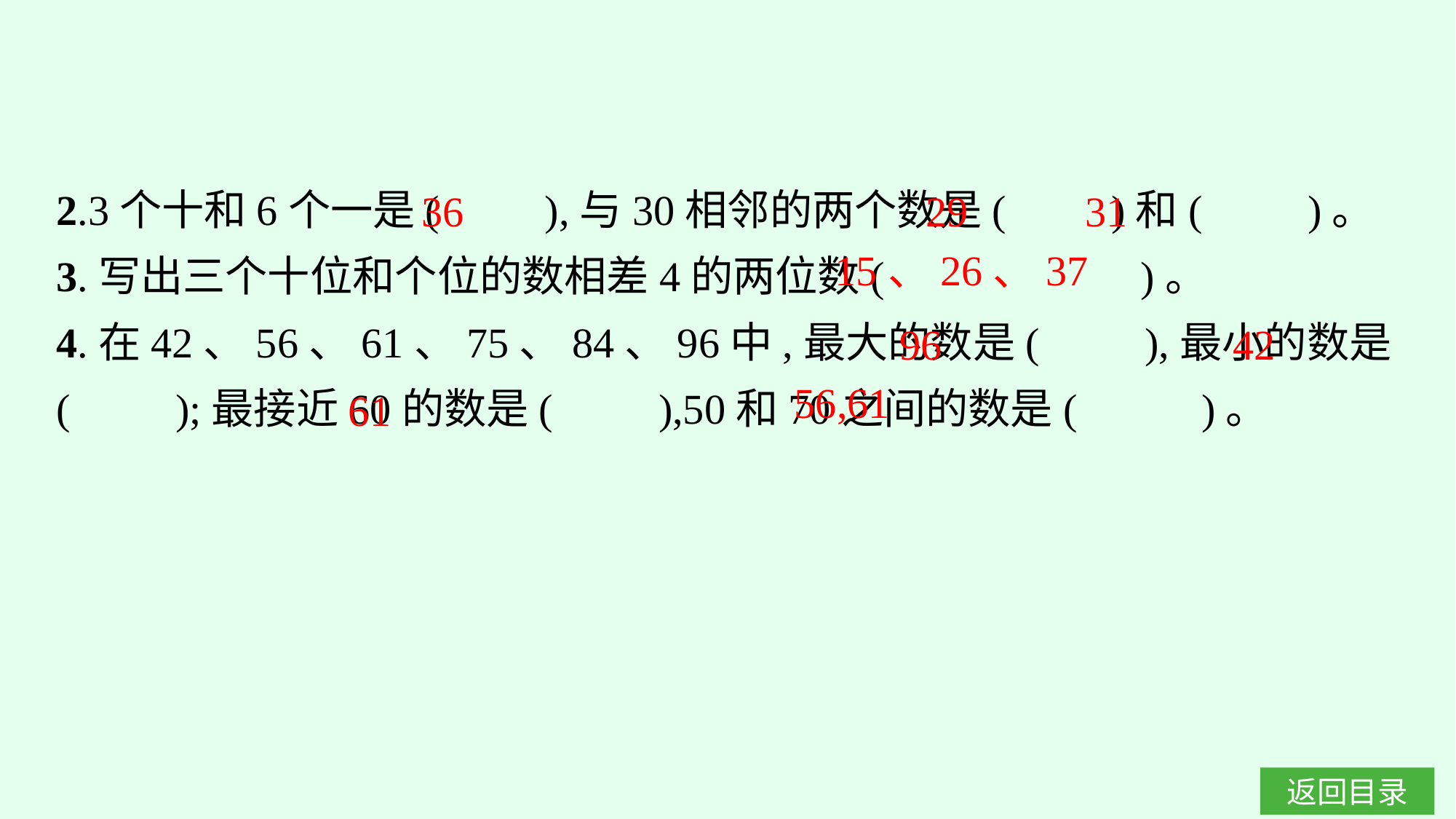

2.3个十和6个一是(　　),与30相邻的两个数是(　　)和(　　)。
3.写出三个十位和个位的数相差4的两位数(　       　　　)。
4.在42、56、61、75、84、96中,最大的数是(　　),最小的数是(　　);最接近60的数是(　　),50和70之间的数是(　  　)。
36
29
31
15、26、37
96
42
61
56,61